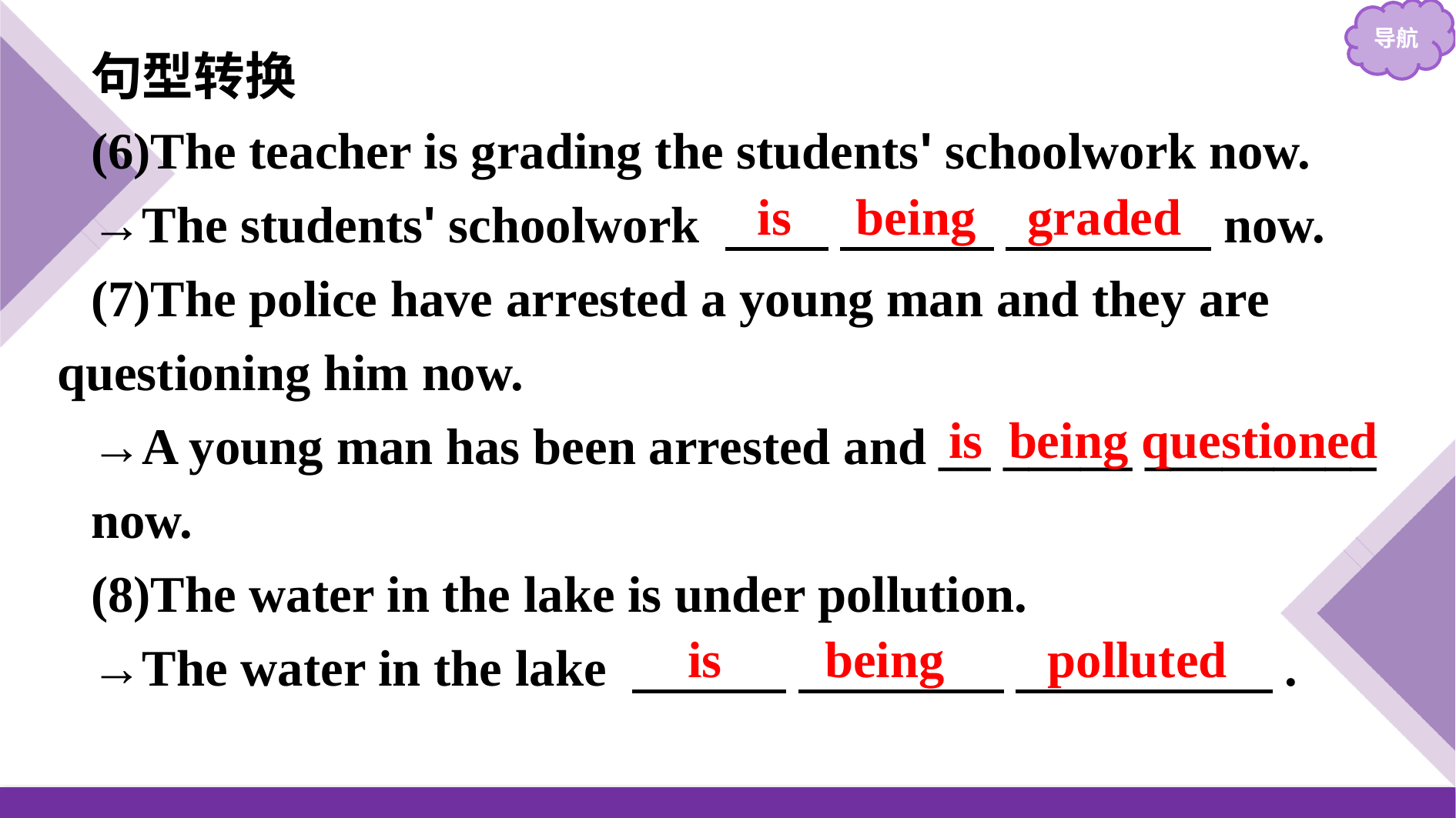

句型转换
(6)The teacher is grading the students' schoolwork now.
→The students' schoolwork 　　 　　　 　　　　now.
(7)The police have arrested a young man and they are questioning him now.
→A young man has been arrested and __ _____ _________
now.
(8)The water in the lake is under pollution.
→The water in the lake 　　　 　　　　 　　　　　.
is     being    graded
is  being questioned
is        being        polluted